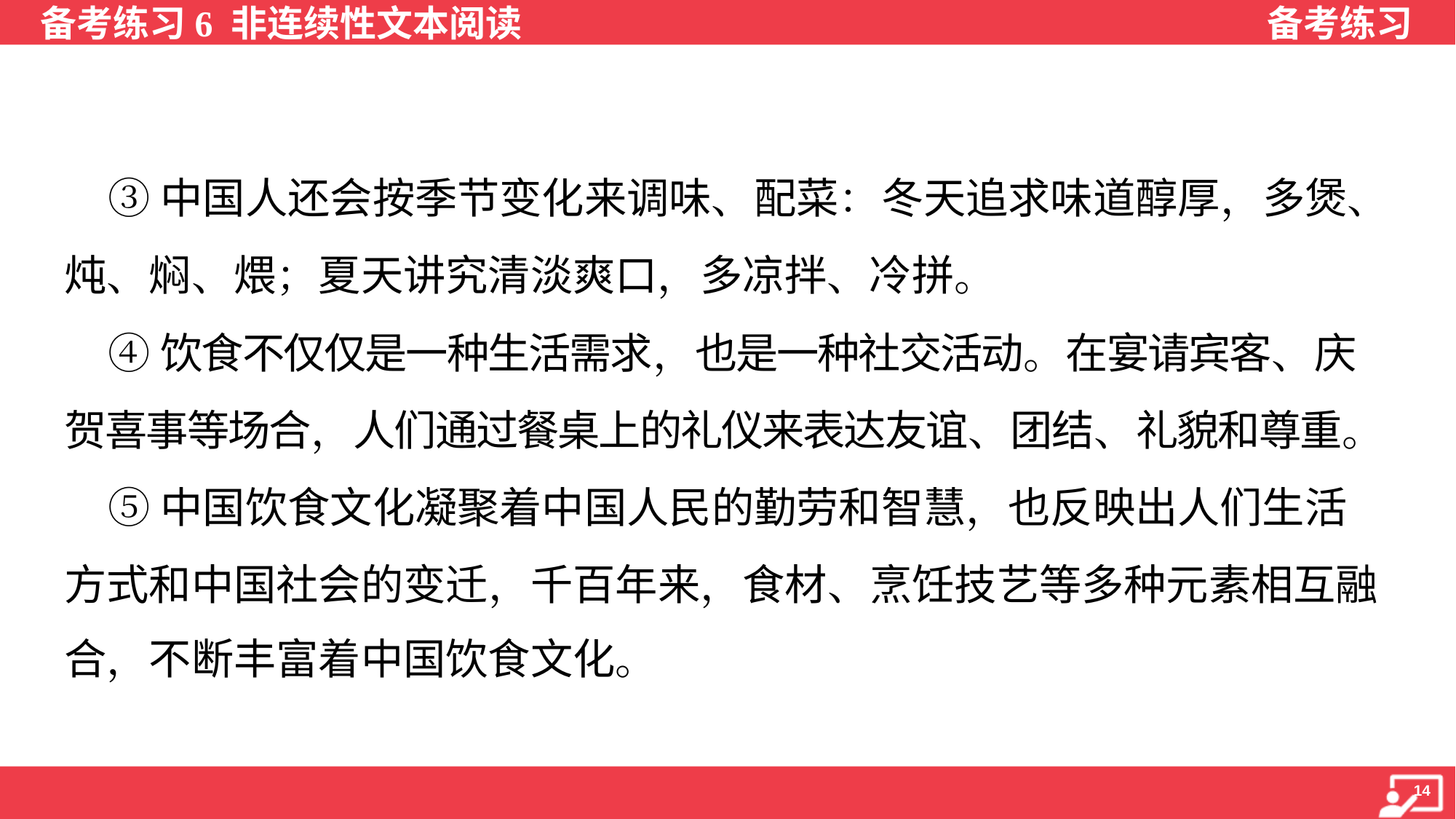

③中国人还会按季节变化来调味、配菜：冬天追求味道醇厚，多煲、
炖、焖、煨；夏天讲究清淡爽口，多凉拌、冷拼。
    ④饮食不仅仅是一种生活需求，也是一种社交活动。在宴请宾客、庆
贺喜事等场合，人们通过餐桌上的礼仪来表达友谊、团结、礼貌和尊重。
    ⑤中国饮食文化凝聚着中国人民的勤劳和智慧，也反映出人们生活
方式和中国社会的变迁，千百年来，食材、烹饪技艺等多种元素相互融
合，不断丰富着中国饮食文化。